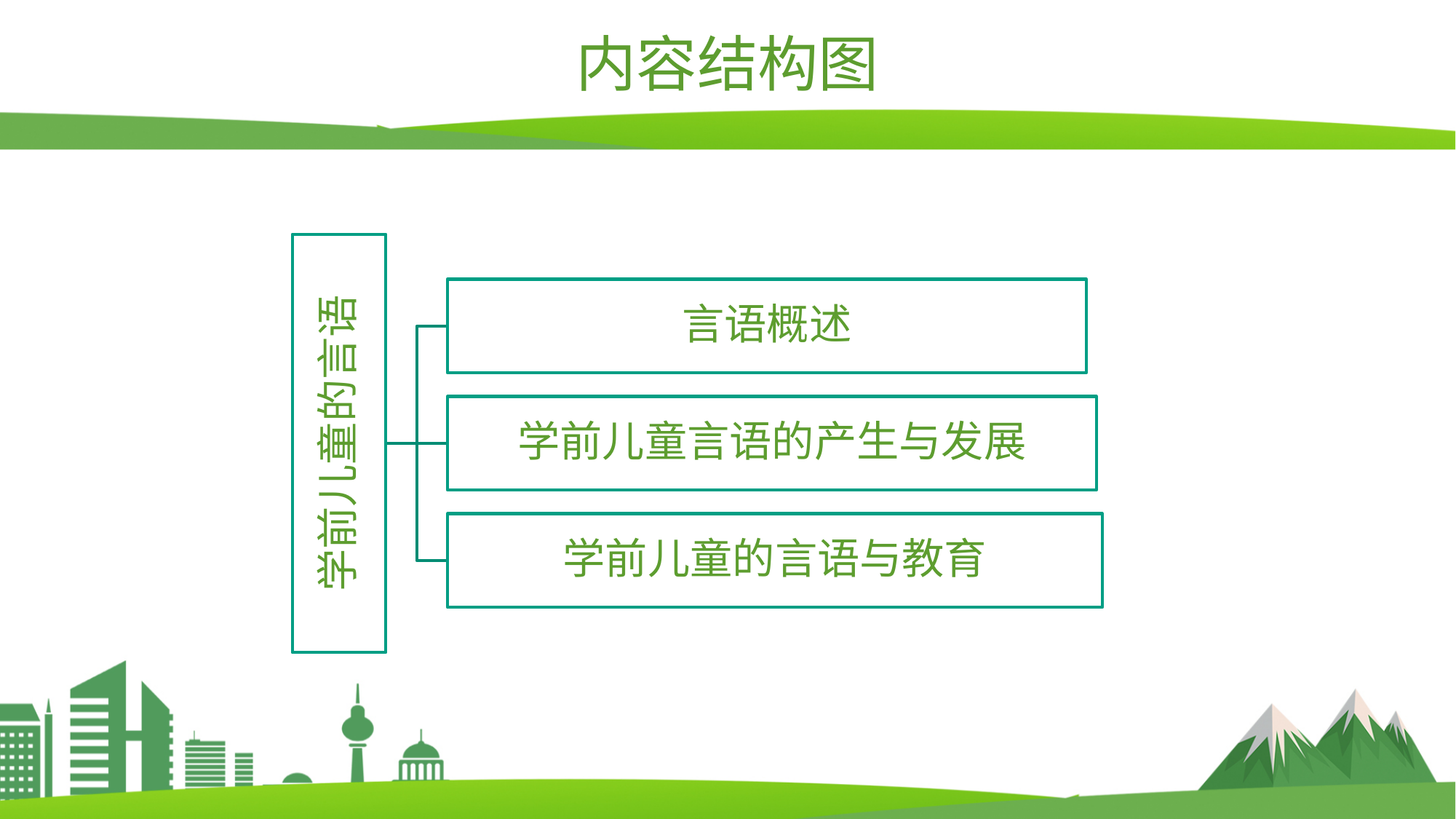

内容结构图

学前儿童的言语
言语概述
学前儿童言语的产生与发展
学前儿童的言语与教育